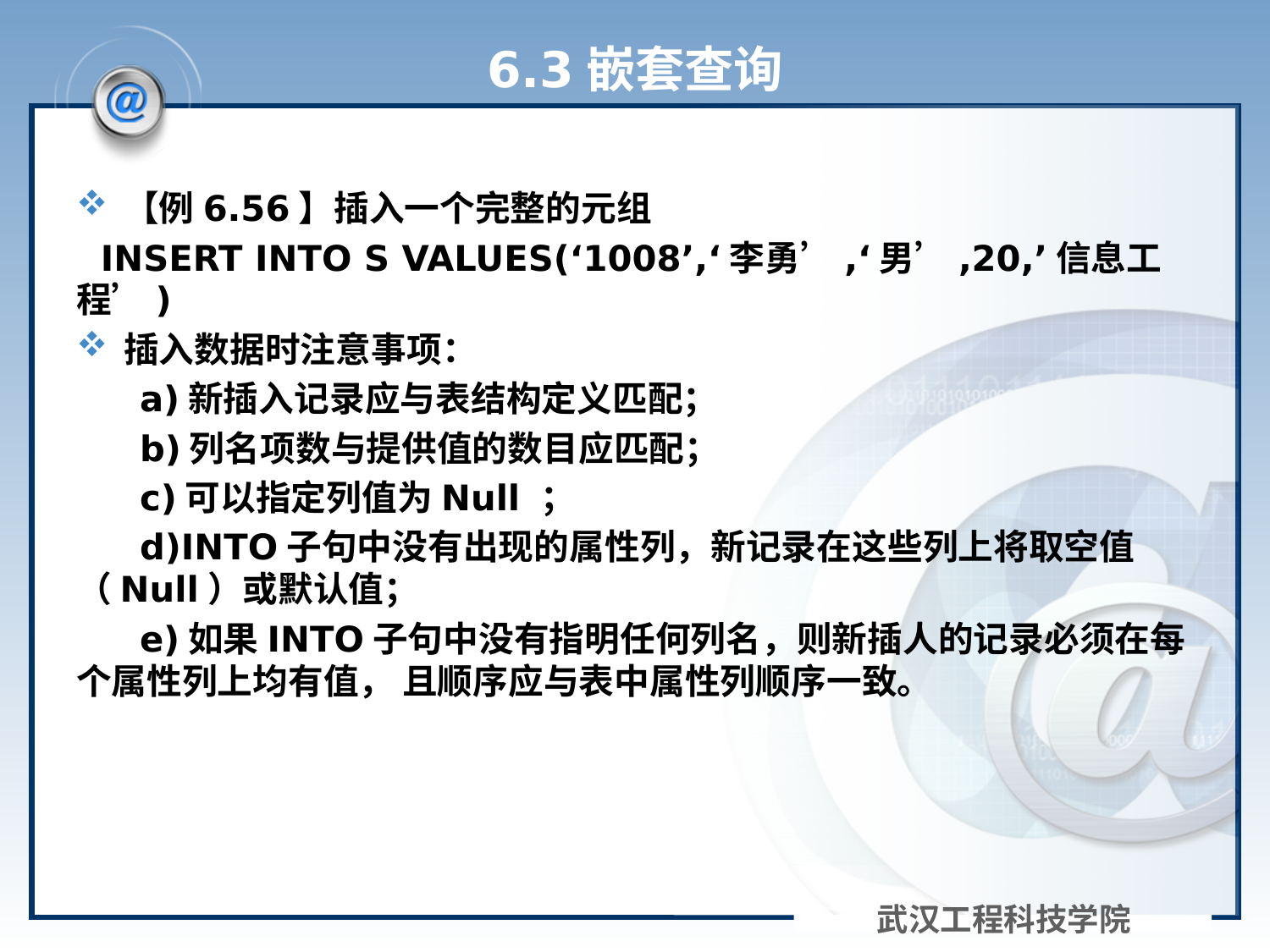

# 6.3嵌套查询
【例6.56】插入一个完整的元组
  INSERT INTO S VALUES(‘1008’,‘李勇’,‘男’,20,’信息工程’)
插入数据时注意事项：
a)新插入记录应与表结构定义匹配；
b)列名项数与提供值的数目应匹配；
c)可以指定列值为Null ；
d)INTO子句中没有出现的属性列，新记录在这些列上将取空值（Null）或默认值；
e)如果INTO子句中没有指明任何列名，则新插人的记录必须在每个属性列上均有值， 且顺序应与表中属性列顺序一致。

武汉工程科技学院